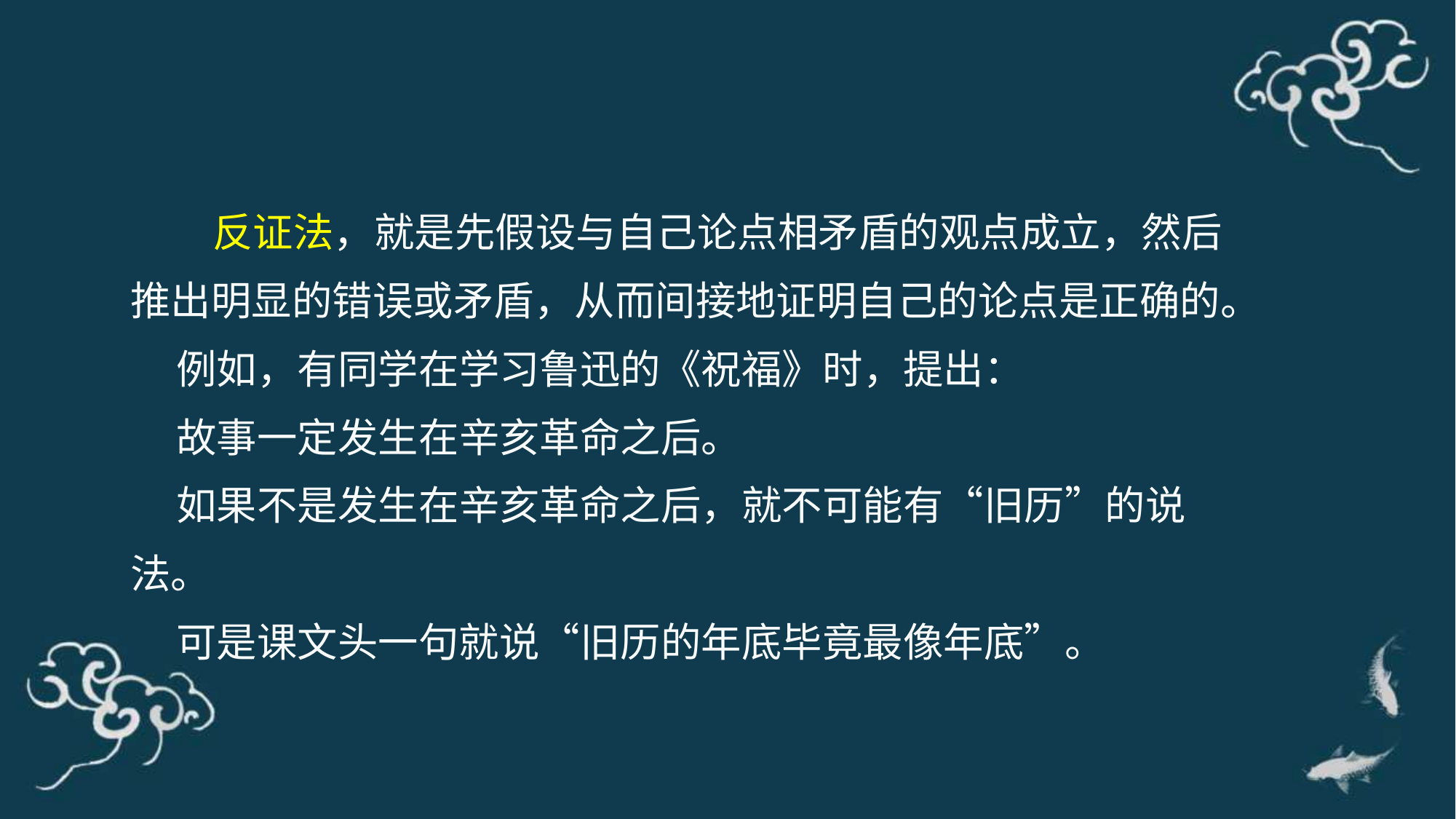

反证法，就是先假设与自己论点相矛盾的观点成立，然后推出明显的错误或矛盾，从而间接地证明自己的论点是正确的。
    例如，有同学在学习鲁迅的《祝福》时，提出：
    故事一定发生在辛亥革命之后。
    如果不是发生在辛亥革命之后，就不可能有“旧历”的说    法。
    可是课文头一句就说“旧历的年底毕竟最像年底”。